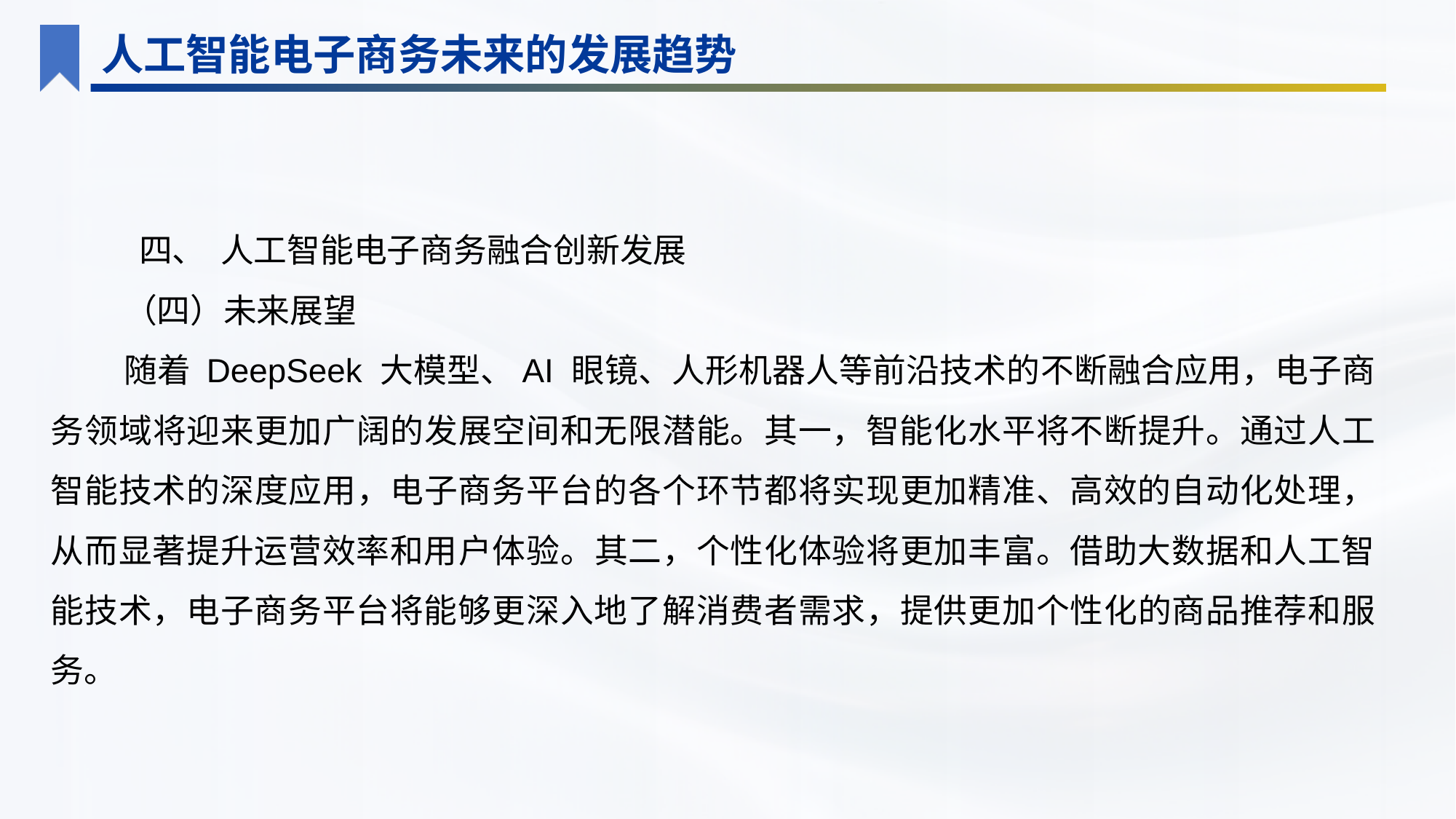

人工智能电子商务未来的发展趋势
 四、  人工智能电子商务融合创新发展
（四）未来展望
随着 DeepSeek 大模型、AI 眼镜、人形机器人等前沿技术的不断融合应用，电子商务领域将迎来更加广阔的发展空间和无限潜能。其一，智能化水平将不断提升。通过人工智能技术的深度应用，电子商务平台的各个环节都将实现更加精准、高效的自动化处理，从而显著提升运营效率和用户体验。其二，个性化体验将更加丰富。借助大数据和人工智能技术，电子商务平台将能够更深入地了解消费者需求，提供更加个性化的商品推荐和服务。